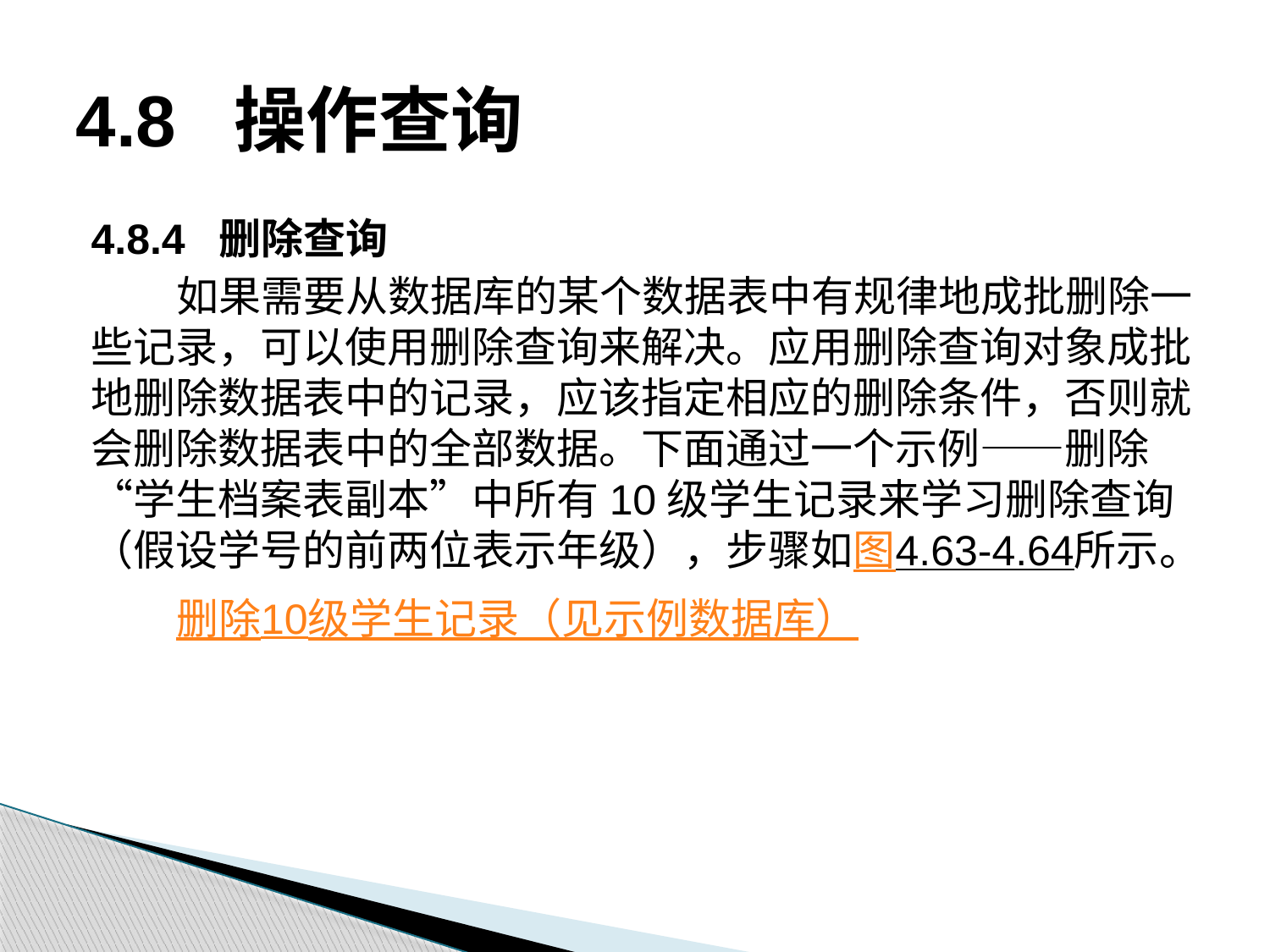

# 4.8  操作查询
4.8.4  删除查询
如果需要从数据库的某个数据表中有规律地成批删除一些记录，可以使用删除查询来解决。应用删除查询对象成批地删除数据表中的记录，应该指定相应的删除条件，否则就会删除数据表中的全部数据。下面通过一个示例——删除“学生档案表副本”中所有10级学生记录来学习删除查询（假设学号的前两位表示年级），步骤如图4.63-4.64所示。
删除10级学生记录（见示例数据库）